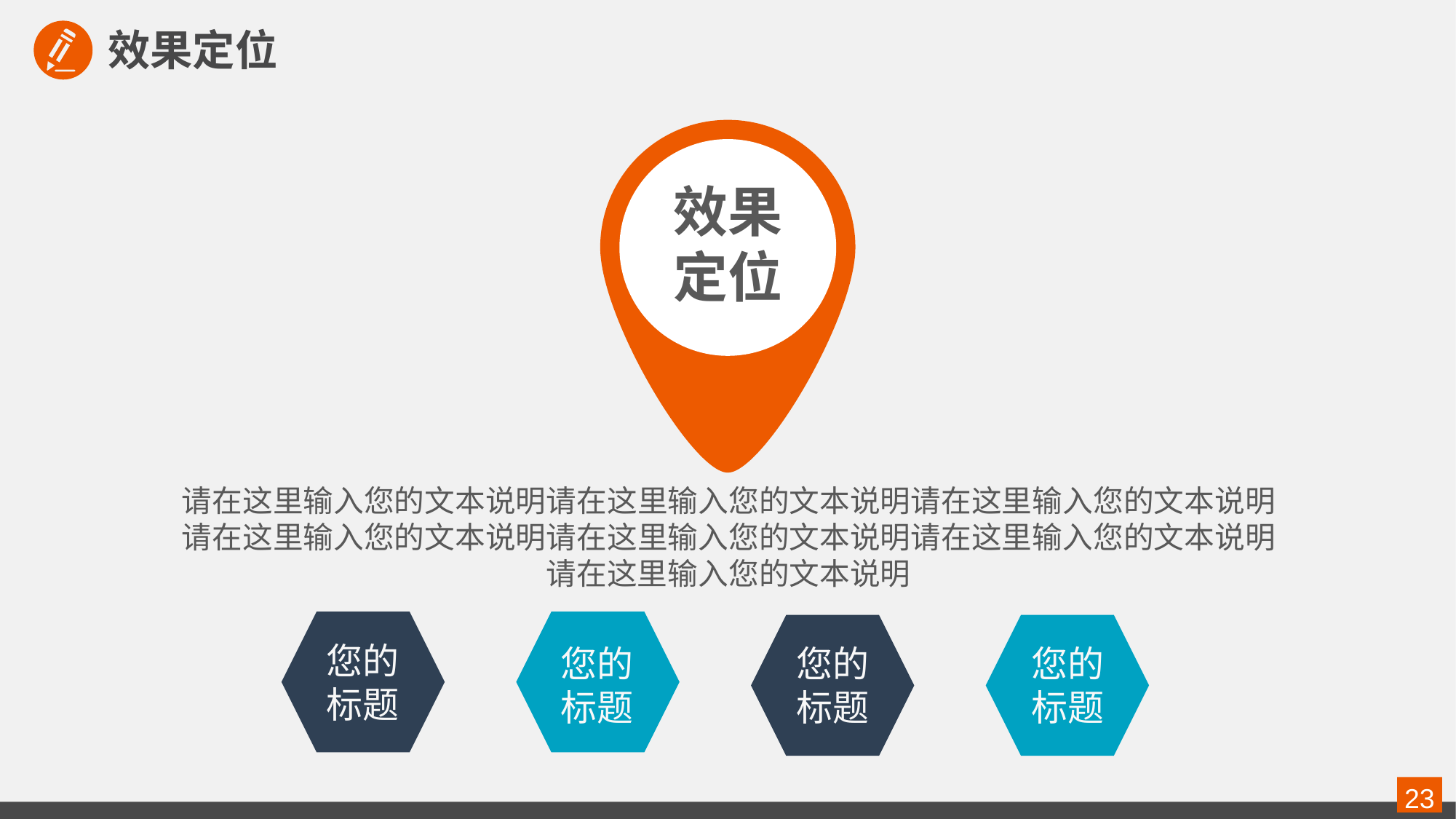

效果定位

效果定位
请在这里输入您的文本说明请在这里输入您的文本说明请在这里输入您的文本说明
请在这里输入您的文本说明请在这里输入您的文本说明请在这里输入您的文本说明
请在这里输入您的文本说明

您的标题
您的标题
您的标题
您的标题